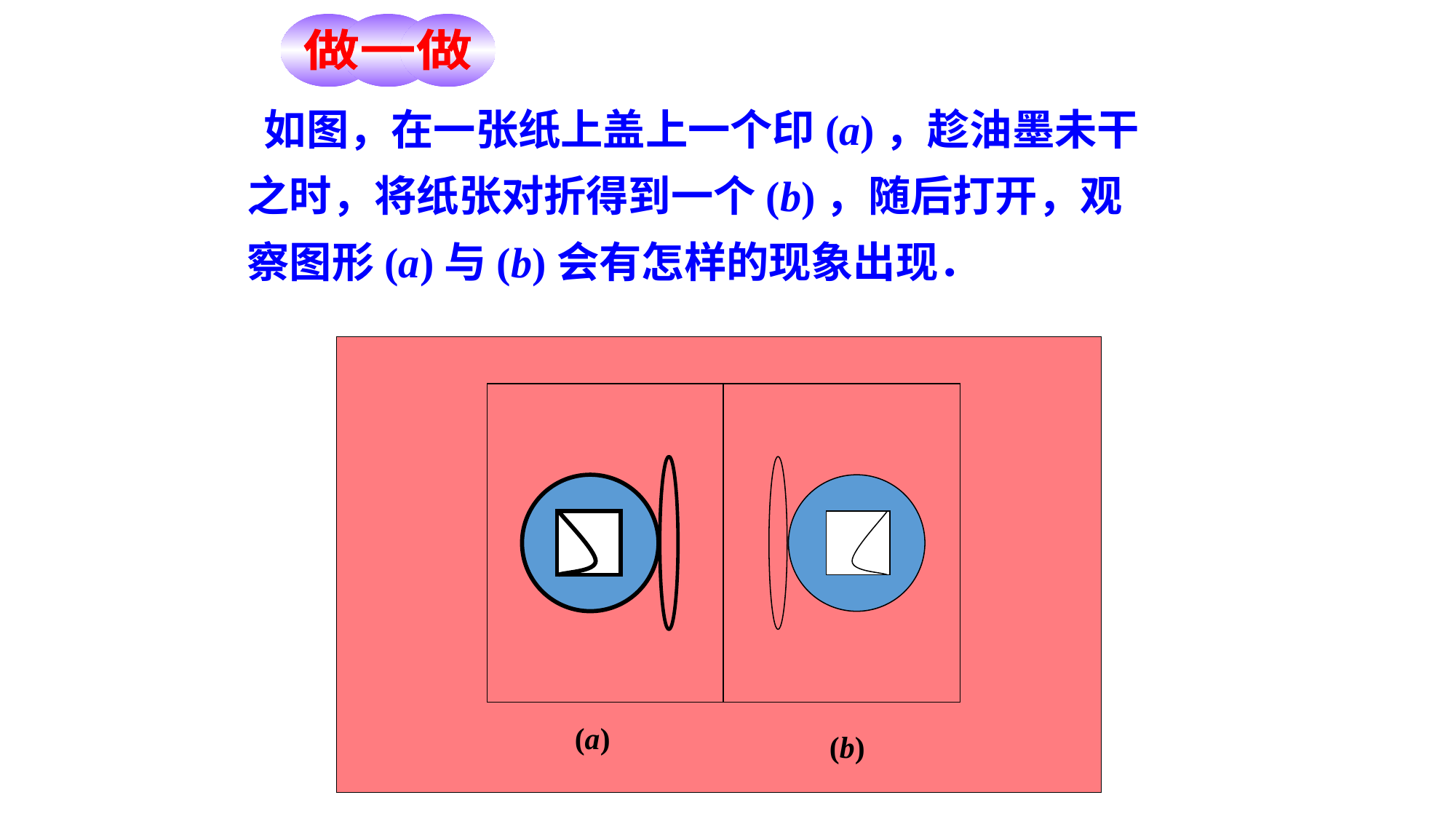

做一做
 如图，在一张纸上盖上一个印(a)，趁油墨未干之时，将纸张对折得到一个(b)，随后打开，观察图形(a)与(b)会有怎样的现象出现．

(a)
(b)